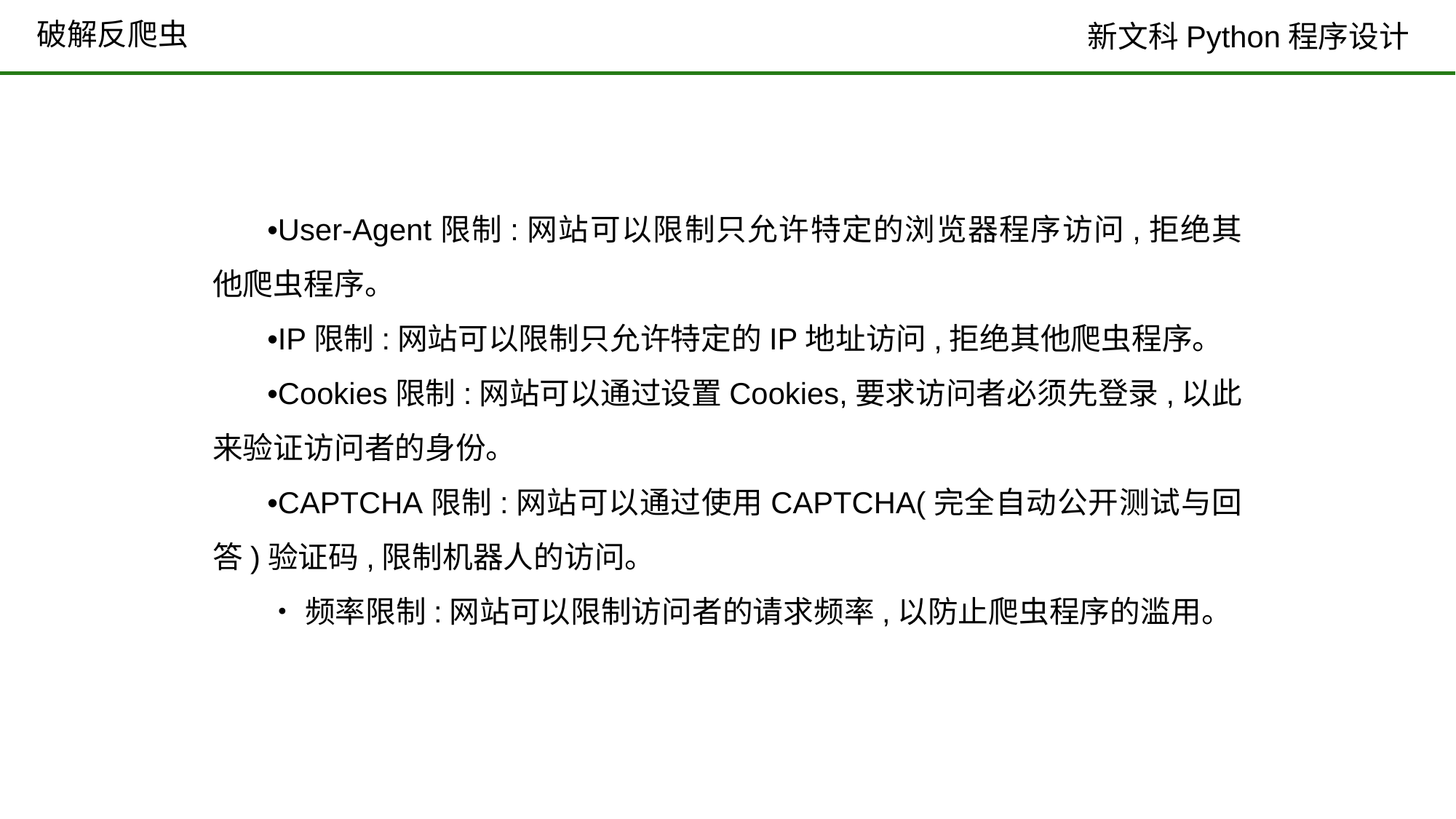

# 破解反爬虫
•User-Agent限制:网站可以限制只允许特定的浏览器程序访问,拒绝其他爬虫程序。
•IP限制:网站可以限制只允许特定的IP地址访问,拒绝其他爬虫程序。
•Cookies限制:网站可以通过设置Cookies,要求访问者必须先登录,以此来验证访问者的身份。
•CAPTCHA限制:网站可以通过使用CAPTCHA(完全自动公开测试与回答)验证码,限制机器人的访问。
•频率限制:网站可以限制访问者的请求频率,以防止爬虫程序的滥用。